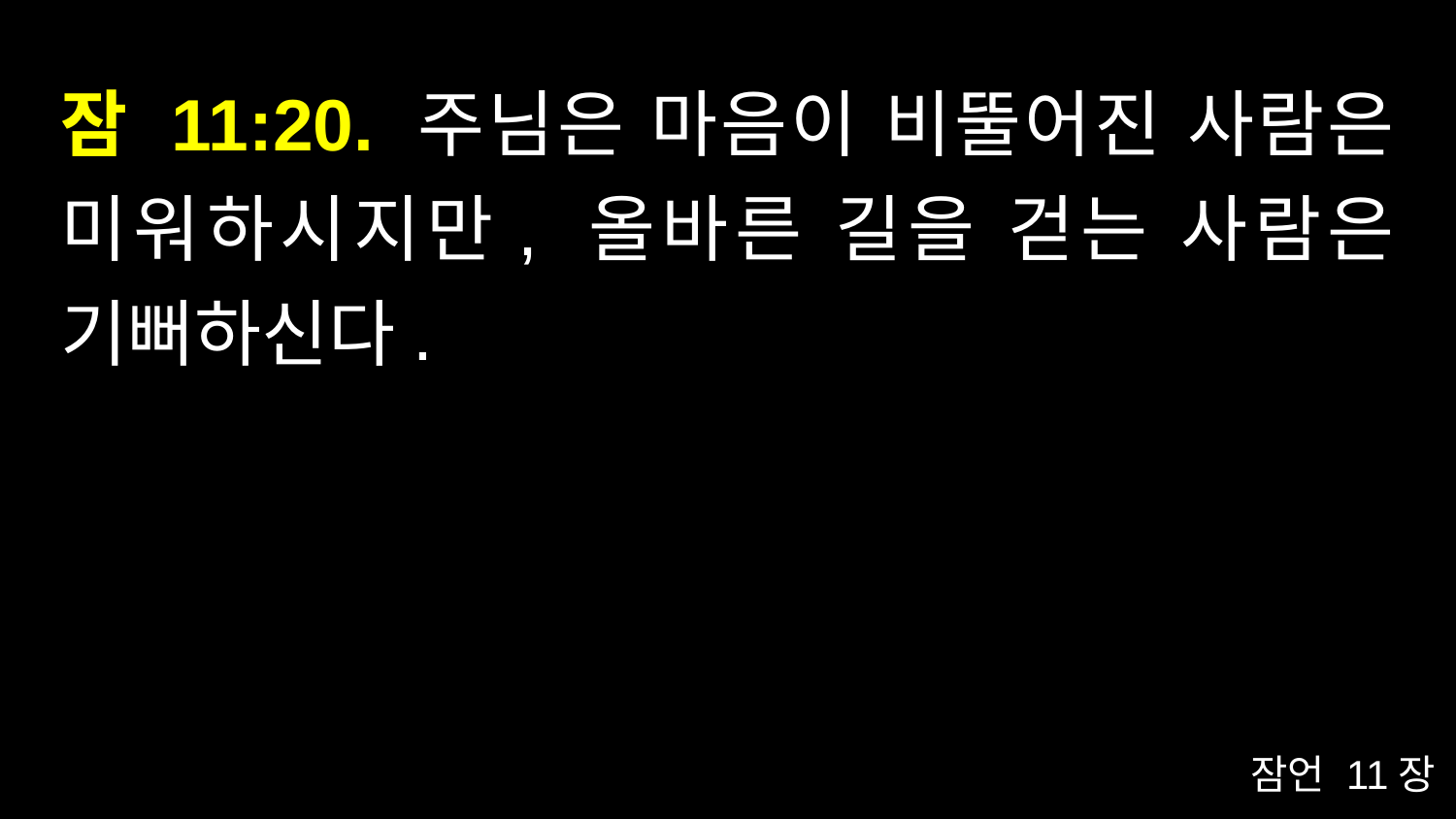

# 잠 11:20. 주님은 마음이 비뚤어진 사람은 미워하시지만, 올바른 길을 걷는 사람은 기뻐하신다.
잠언 11장